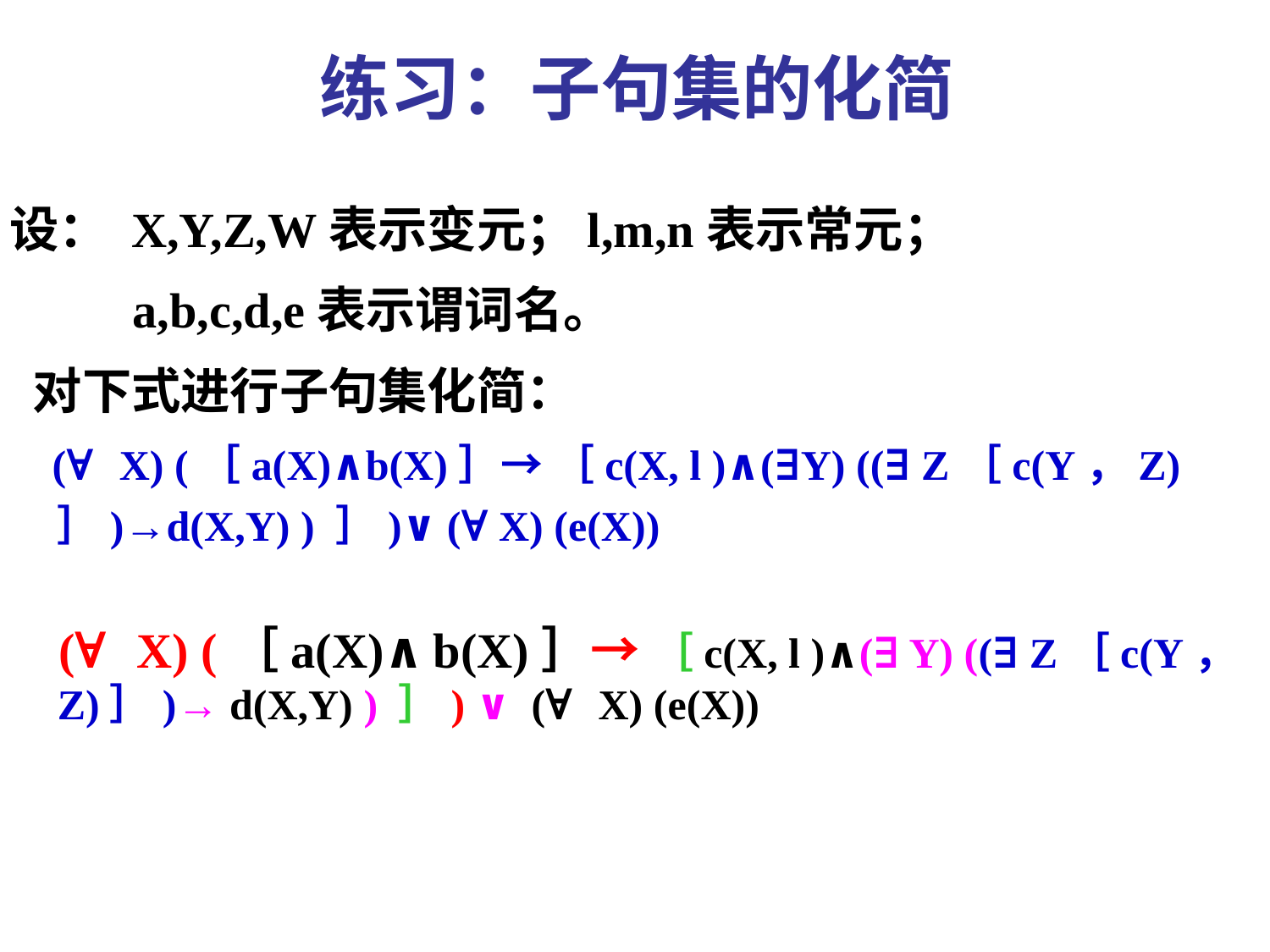

# 练习：子句集的化简
设： X,Y,Z,W表示变元；l,m,n表示常元；
          a,b,c,d,e表示谓词名。
 对下式进行子句集化简：
    (∀ X) (［a(X)∧b(X)］→ ［c(X, l )∧(∃Y) ((∃ Z［c(Y，Z)］)→d(X,Y) ) ］)∨ (∀ X) (e(X))

    (∀ X) (［a(X)∧b(X)］→ ［c(X, l )∧(∃ Y) ((∃ Z［c(Y，Z)］)→ d(X,Y) ) ］) ∨  (∀ X) (e(X))